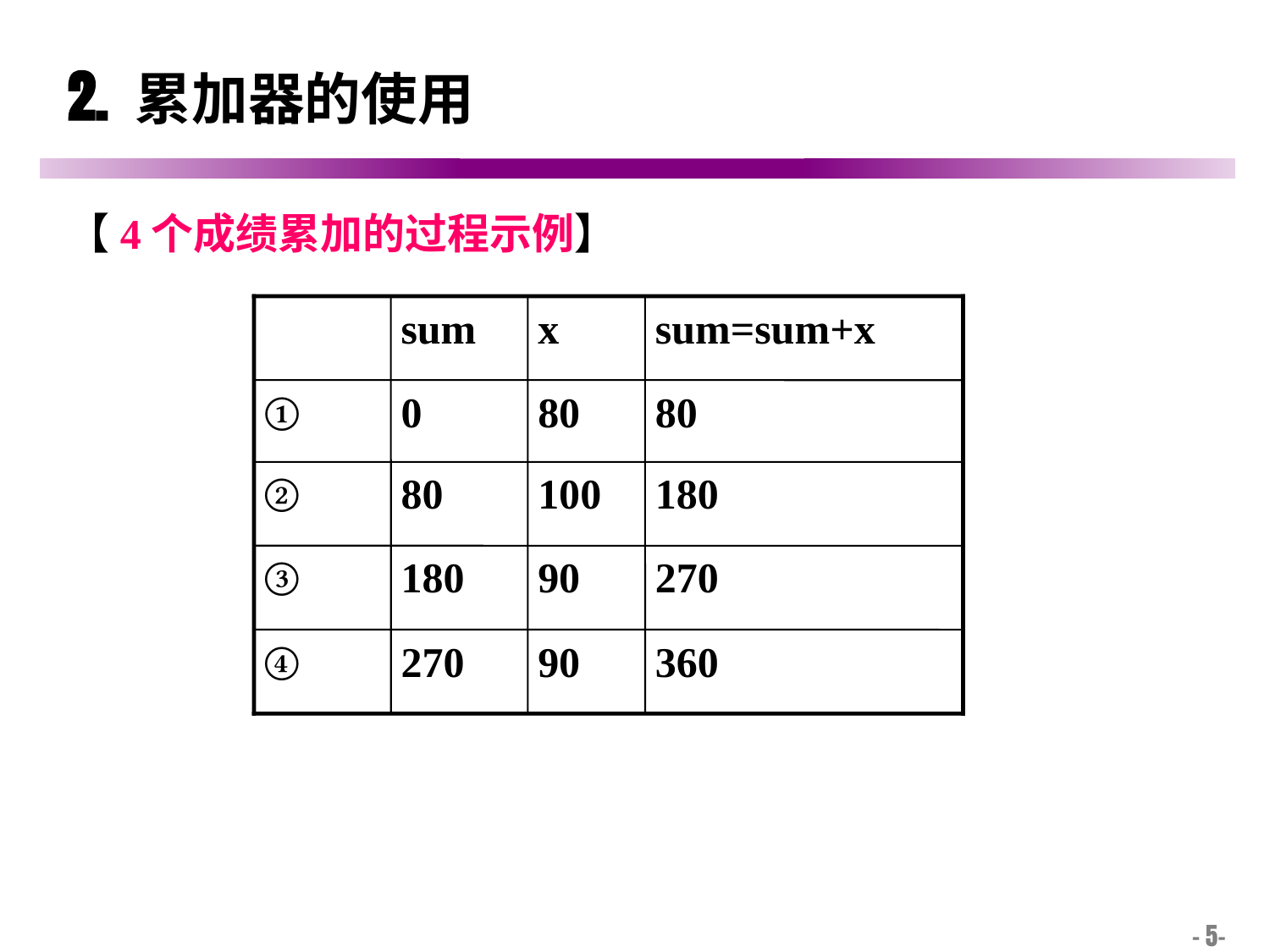

# 2. 累加器的使用
【4个成绩累加的过程示例】

sum

x

sum=sum+x

①

0
80
80
②

80
100
180
③

180
90
270
④

270
90
360

 - 5-